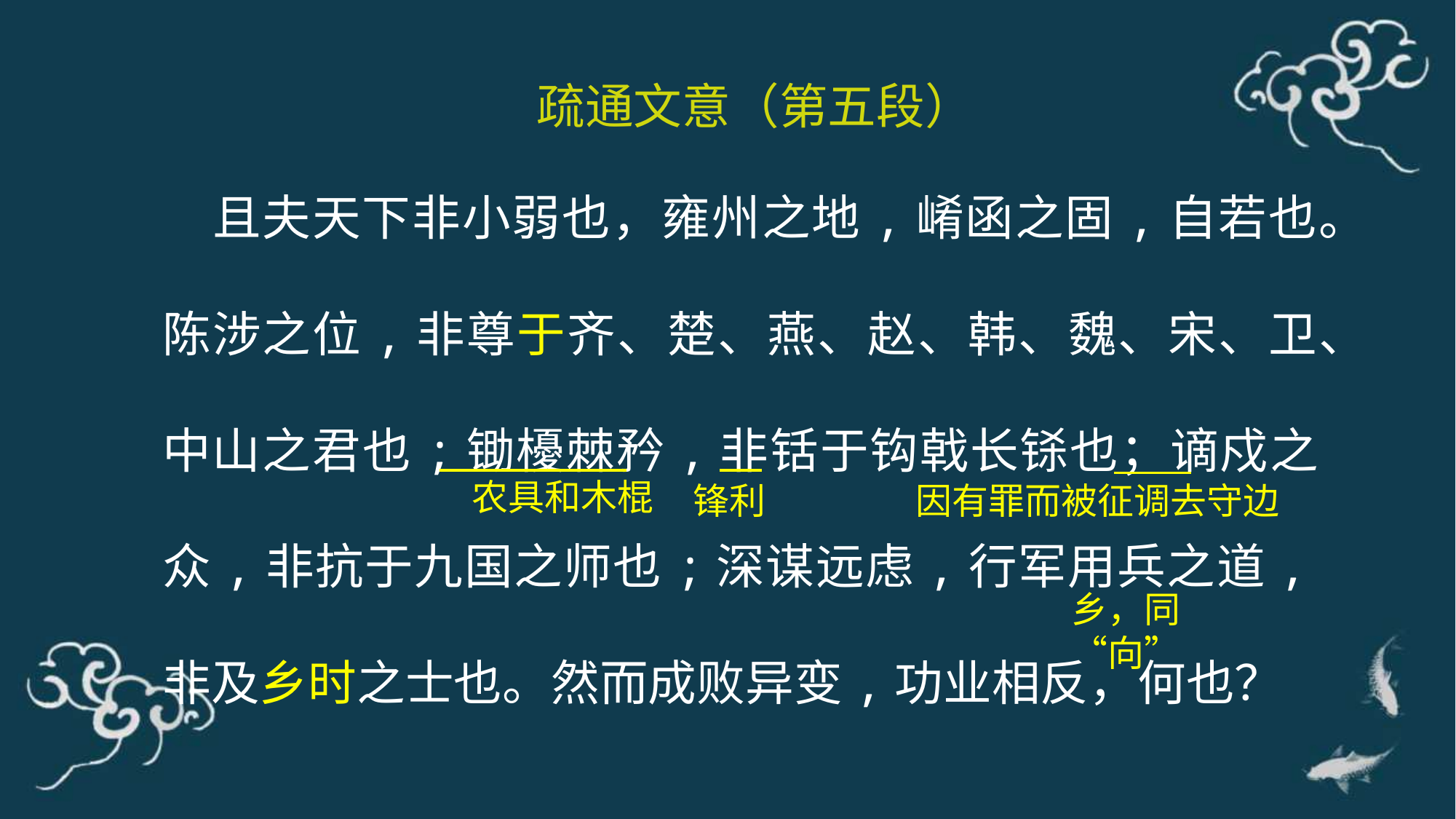

疏通文意（第五段）
   且夫天下非小弱也，雍州之地,崤函之固,自若也。陈涉之位,非尊于齐、楚、燕、赵、韩、魏、宋、卫、中山之君也;锄櫌棘矜,非铦于钩戟长铩也；谪戍之众,非抗于九国之师也;深谋远虑,行军用兵之道,非及乡时之士也。然而成败异变,功业相反，何也？
农具和木棍
锋利
因有罪而被征调去守边
乡，同“向”